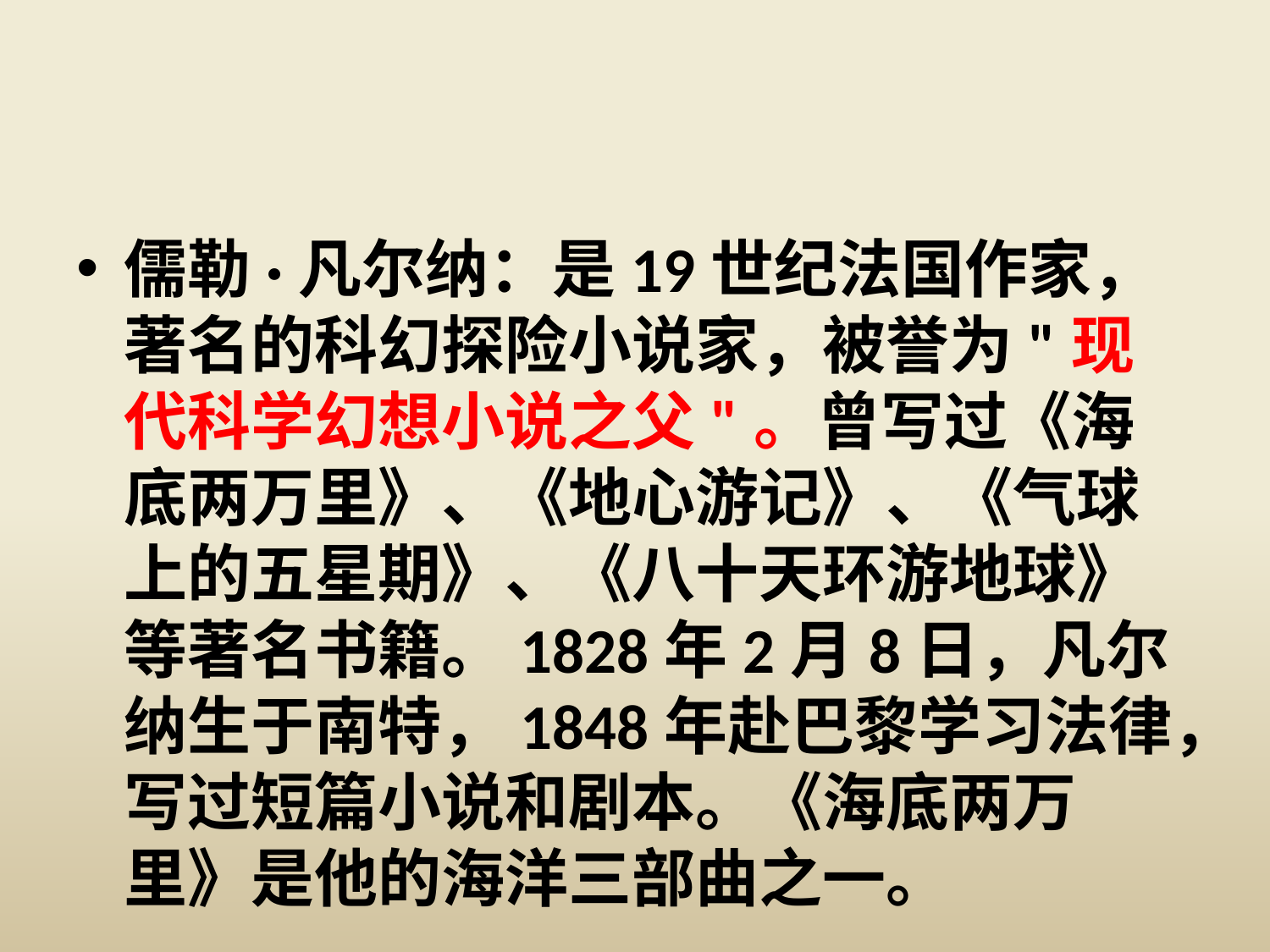

#
儒勒·凡尔纳：是19世纪法国作家，著名的科幻探险小说家，被誉为"现代科学幻想小说之父"。曾写过《海底两万里》、《地心游记》、《气球上的五星期》、《八十天环游地球》等著名书籍。1828年2月8日，凡尔纳生于南特，1848年赴巴黎学习法律，写过短篇小说和剧本。《海底两万里》是他的海洋三部曲之一。